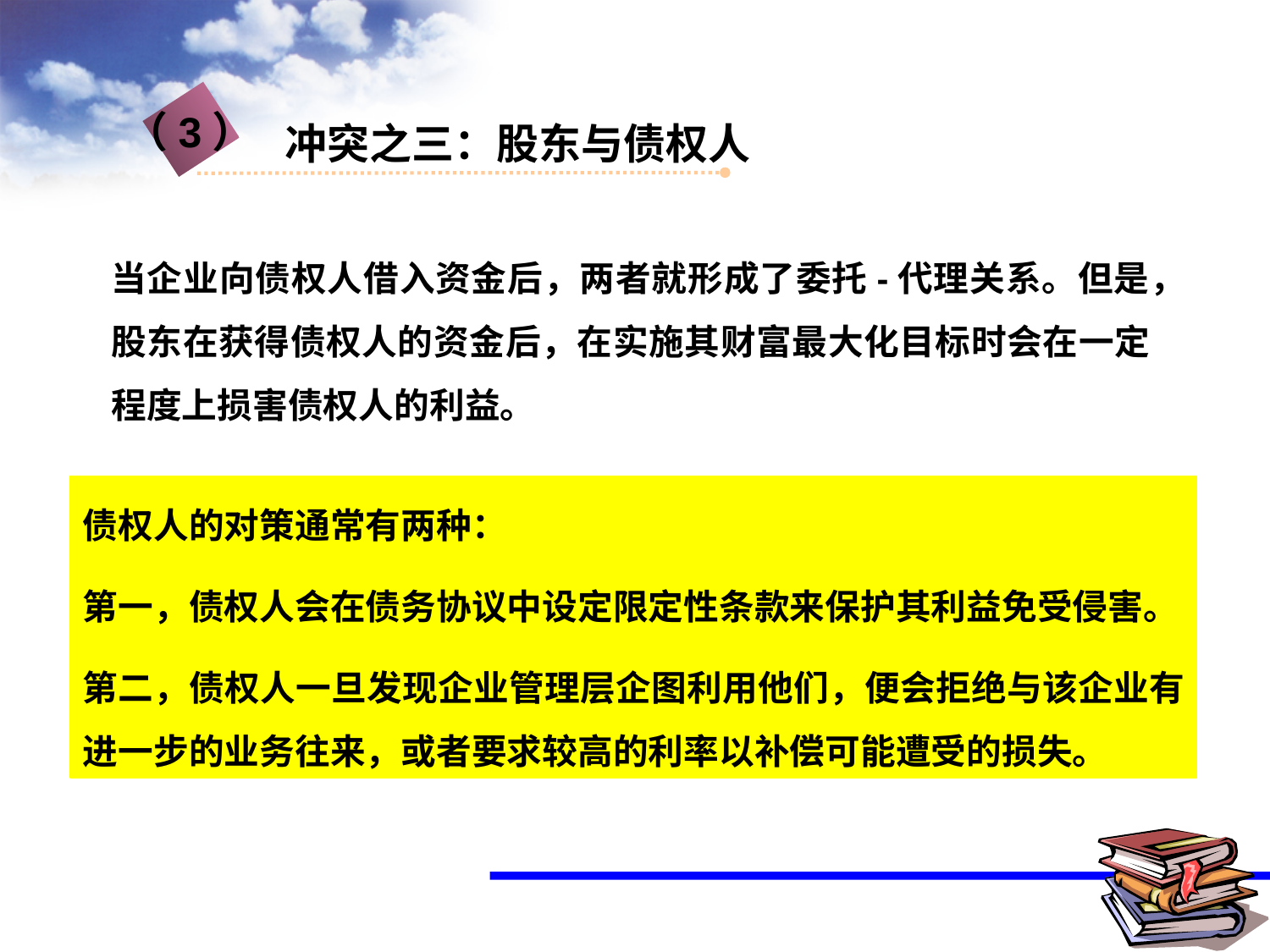

（3）
冲突之三：股东与债权人

当企业向债权人借入资金后，两者就形成了委托-代理关系。但是，股东在获得债权人的资金后，在实施其财富最大化目标时会在一定程度上损害债权人的利益。
债权人的对策通常有两种：
第一，债权人会在债务协议中设定限定性条款来保护其利益免受侵害。
第二，债权人一旦发现企业管理层企图利用他们，便会拒绝与该企业有进一步的业务往来，或者要求较高的利率以补偿可能遭受的损失。